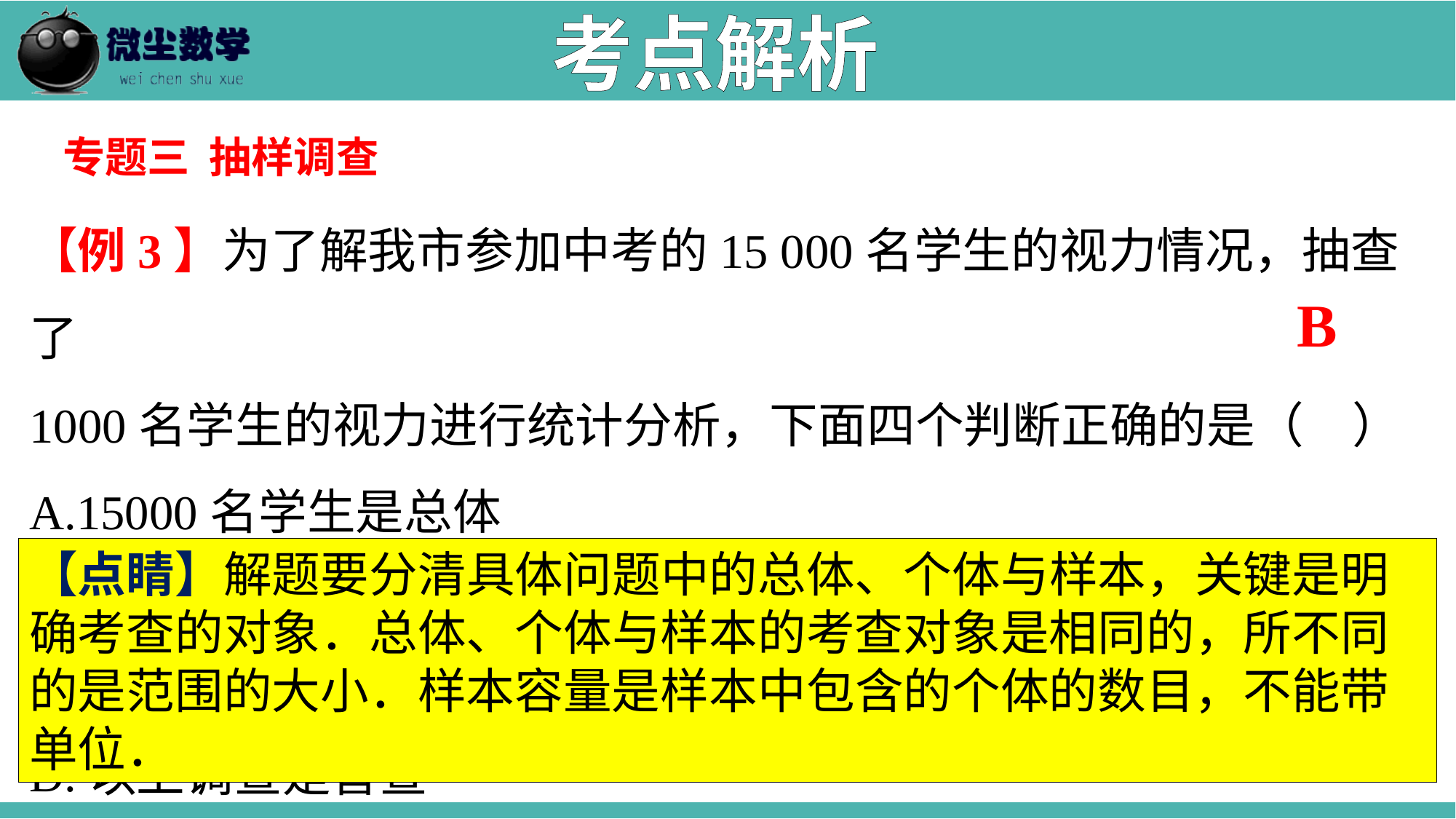

考点解析
专题三  抽样调查
【例3】为了解我市参加中考的15 000名学生的视力情况，抽查了
1000名学生的视力进行统计分析，下面四个判断正确的是（　）
A.15000名学生是总体
B.1000名学生的视力是总体的一个样本
C.每名学生是总体的一个个体
D.以上调查是普查
B
【点睛】解题要分清具体问题中的总体、个体与样本，关键是明确考查的对象．总体、个体与样本的考查对象是相同的，所不同的是范围的大小．样本容量是样本中包含的个体的数目，不能带单位．